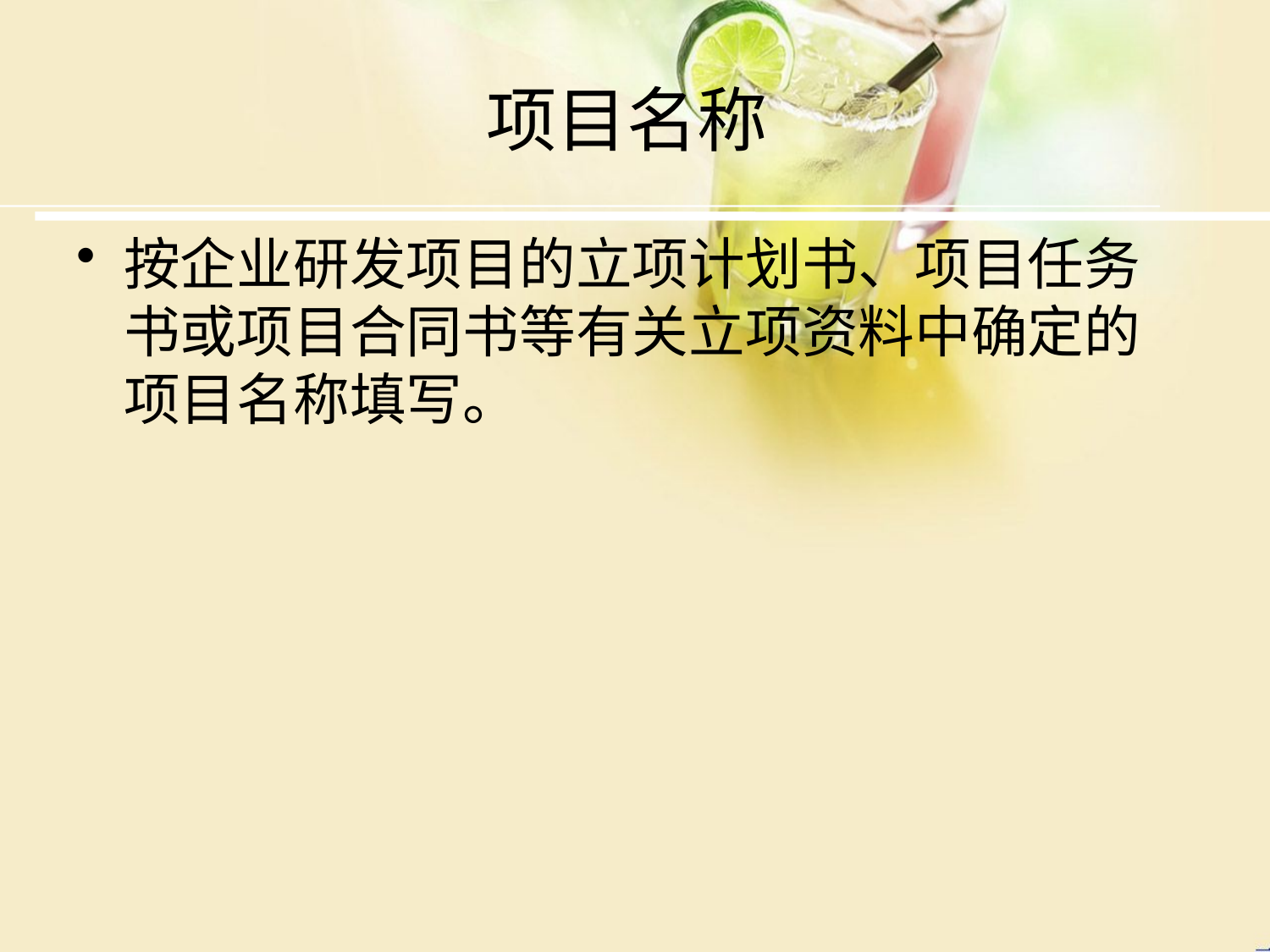

# 项目名称
按企业研发项目的立项计划书、项目任务书或项目合同书等有关立项资料中确定的项目名称填写。